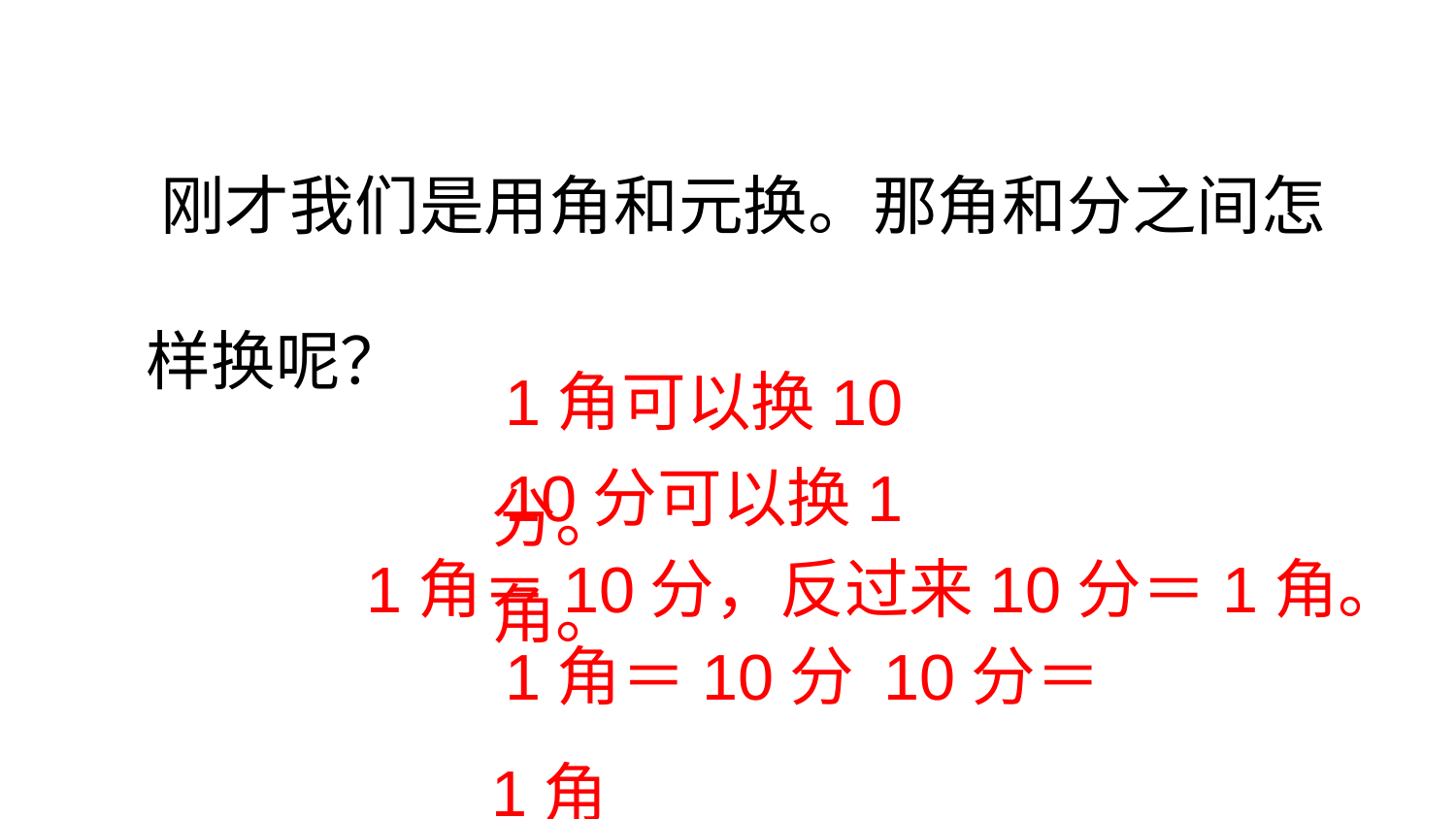

刚才我们是用角和元换。那角和分之间怎样换呢？
1角可以换10分。
10分可以换1角。
1角＝10分，反过来10分＝1角。
1角＝10分 10分＝1角